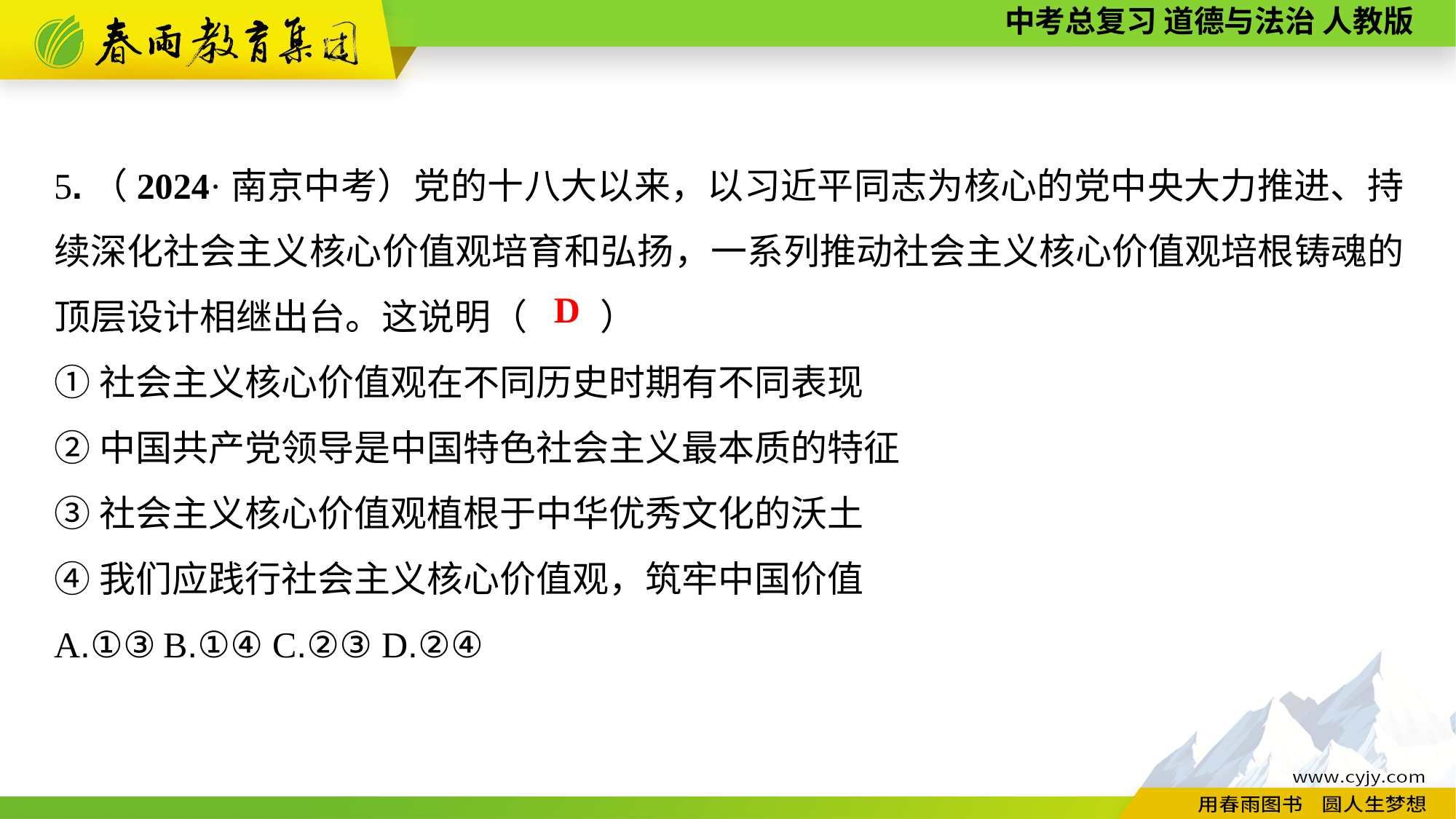

5.（2024·南京中考）党的十八大以来，以习近平同志为核心的党中央大力推进、持续深化社会主义核心价值观培育和弘扬，一系列推动社会主义核心价值观培根铸魂的顶层设计相继出台。这说明（　　）
①社会主义核心价值观在不同历史时期有不同表现
②中国共产党领导是中国特色社会主义最本质的特征
③社会主义核心价值观植根于中华优秀文化的沃土
④我们应践行社会主义核心价值观，筑牢中国价值
A.①③	B.①④	C.②③	D.②④
D